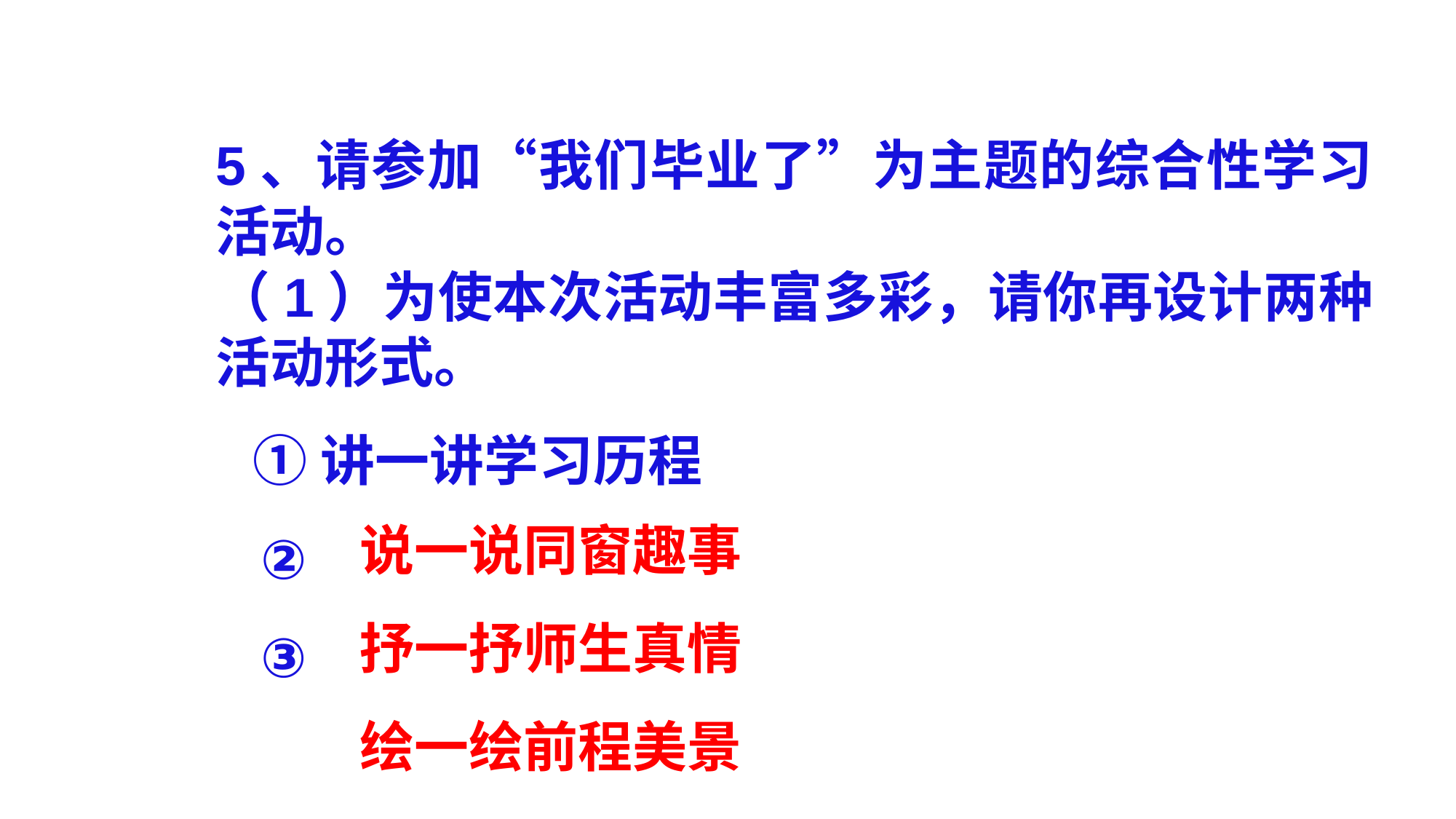

5、请参加“我们毕业了”为主题的综合性学习活动。
（1）为使本次活动丰富多彩，请你再设计两种活动形式。
   ①讲一讲学习历程
   ②
   ③
说一说同窗趣事
抒一抒师生真情
绘一绘前程美景